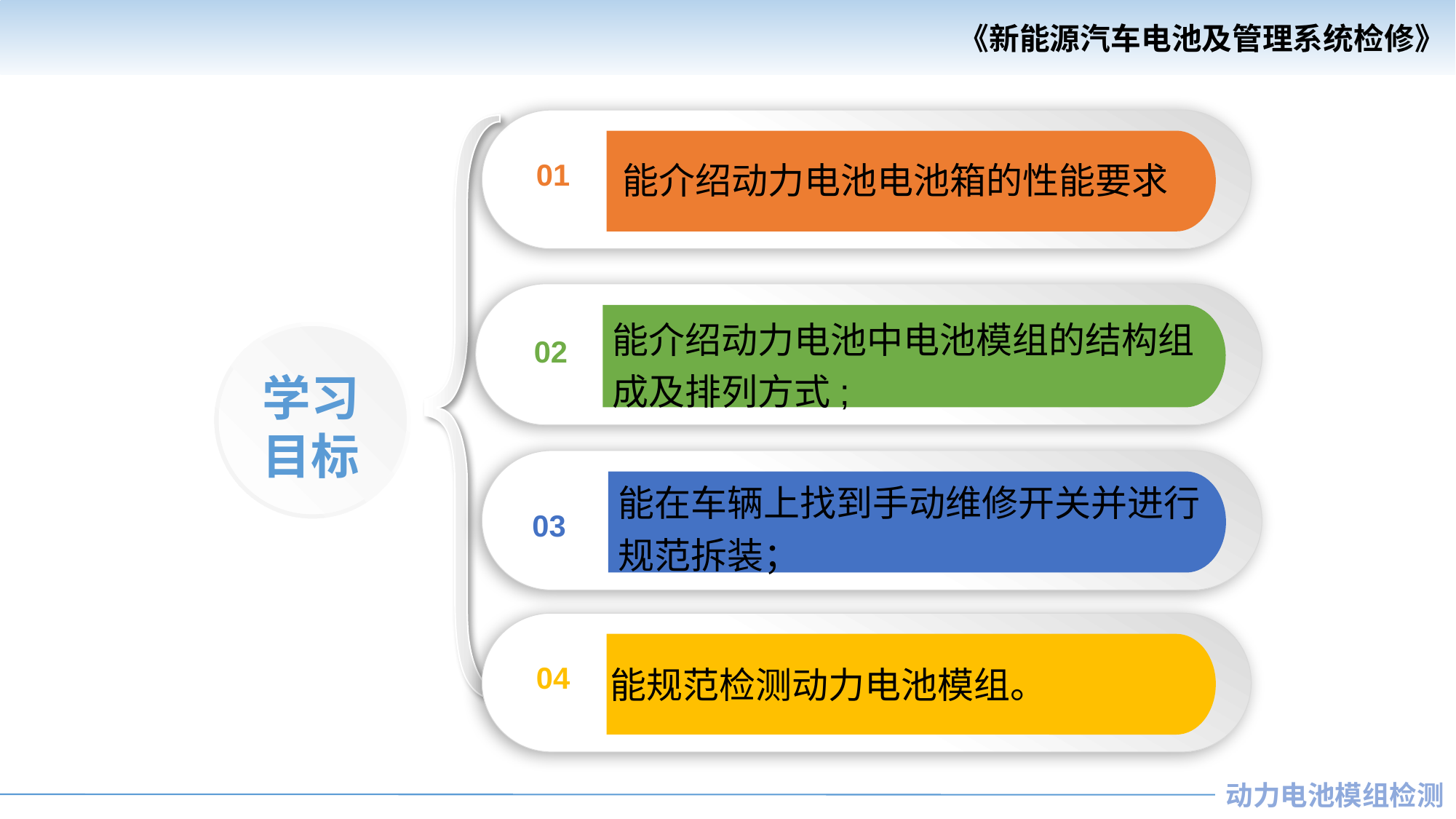

01
能介绍动力电池电池箱的性能要求

02
能介绍动力电池中电池模组的结构组成及排列方式;

学习
目标

03
能在车辆上找到手动维修开关并进行规范拆装；

04
能规范检测动力电池模组。